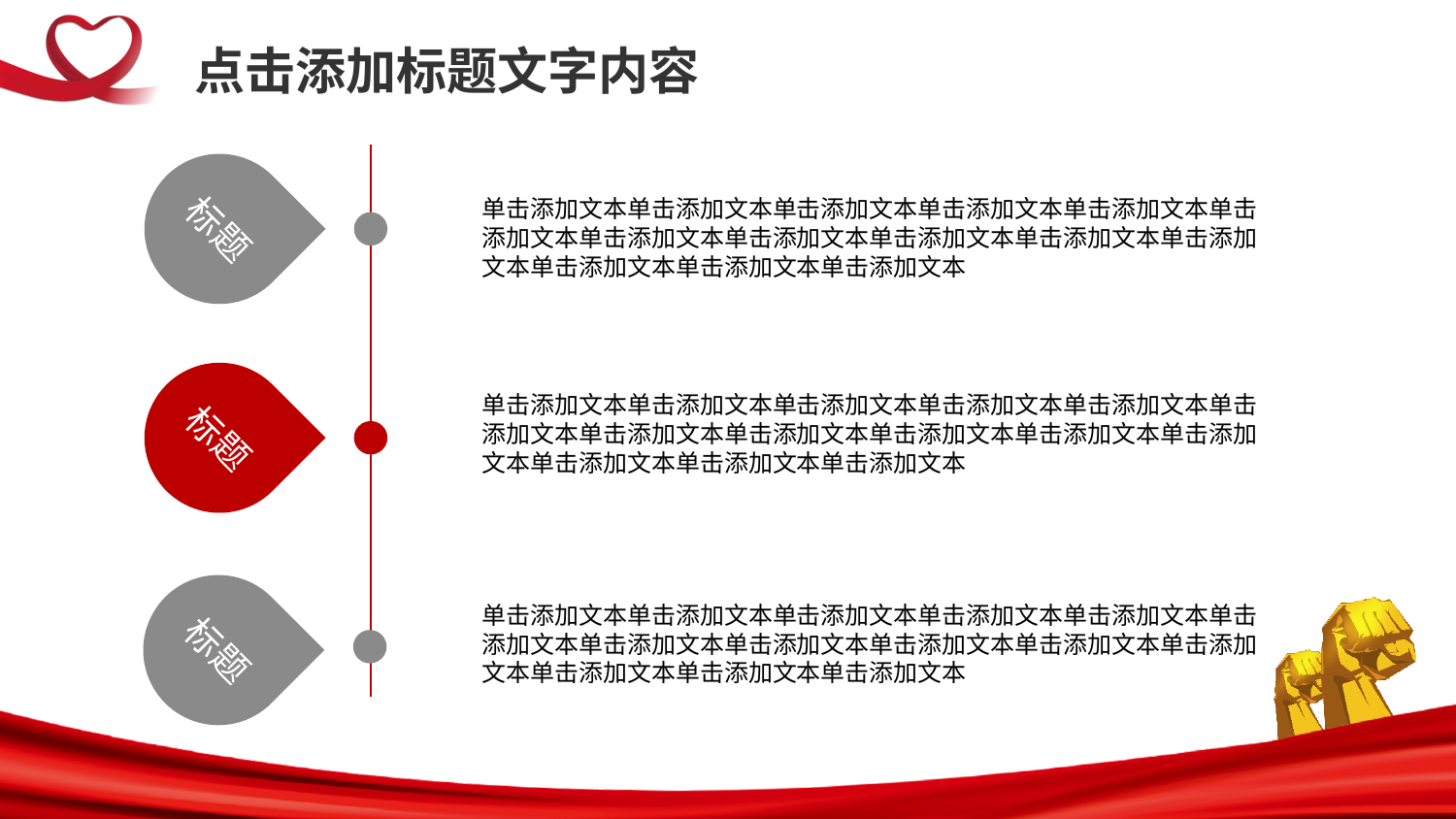

点击添加标题文字内容

标题
单击添加文本单击添加文本单击添加文本单击添加文本单击添加文本单击添加文本单击添加文本单击添加文本单击添加文本单击添加文本单击添加文本单击添加文本单击添加文本单击添加文本
标题
单击添加文本单击添加文本单击添加文本单击添加文本单击添加文本单击添加文本单击添加文本单击添加文本单击添加文本单击添加文本单击添加文本单击添加文本单击添加文本单击添加文本
标题
单击添加文本单击添加文本单击添加文本单击添加文本单击添加文本单击添加文本单击添加文本单击添加文本单击添加文本单击添加文本单击添加文本单击添加文本单击添加文本单击添加文本